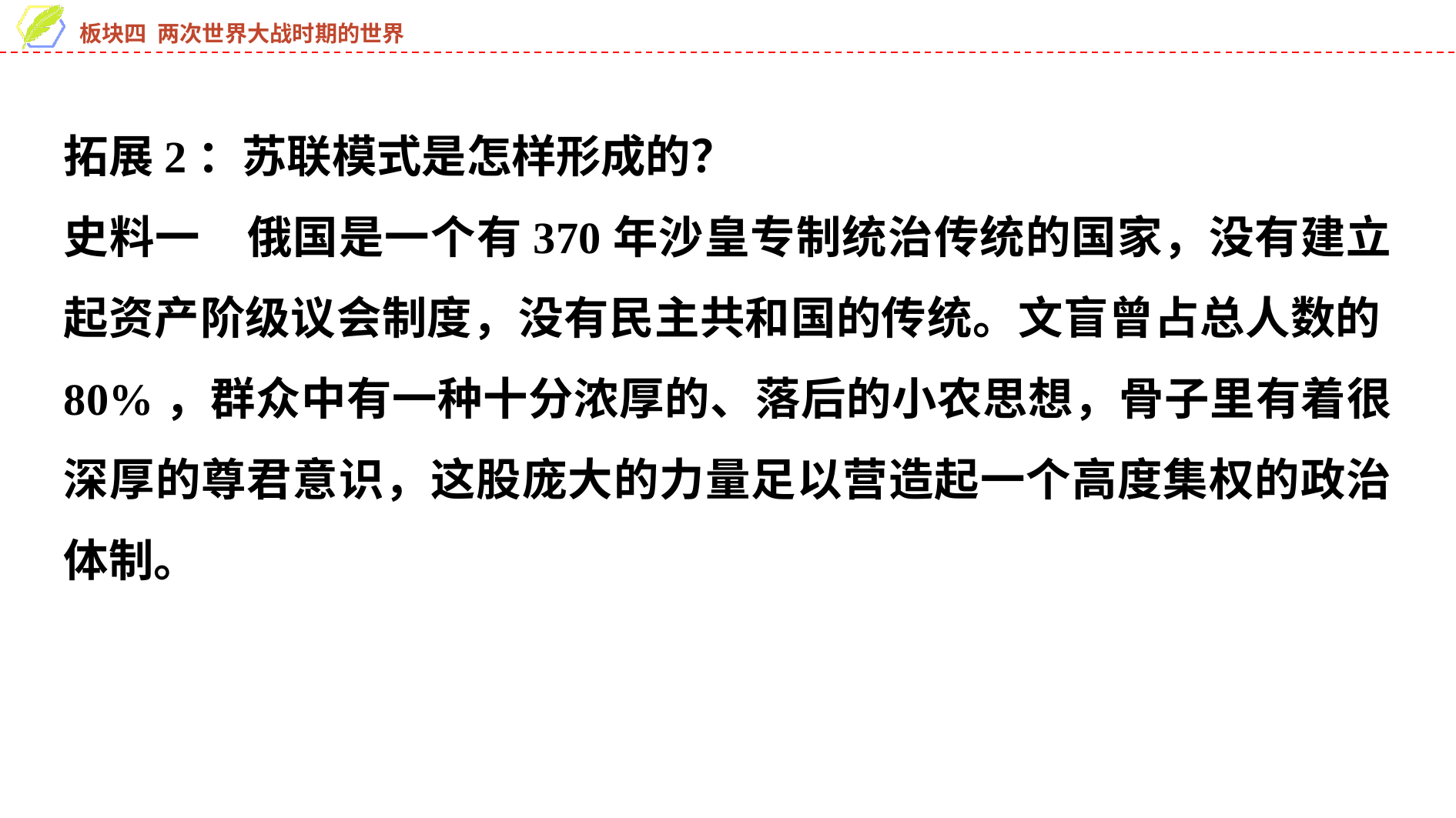

拓展2：苏联模式是怎样形成的？
史料一　俄国是一个有370年沙皇专制统治传统的国家，没有建立起资产阶级议会制度，没有民主共和国的传统。文盲曾占总人数的80%，群众中有一种十分浓厚的、落后的小农思想，骨子里有着很深厚的尊君意识，这股庞大的力量足以营造起一个高度集权的政治体制。